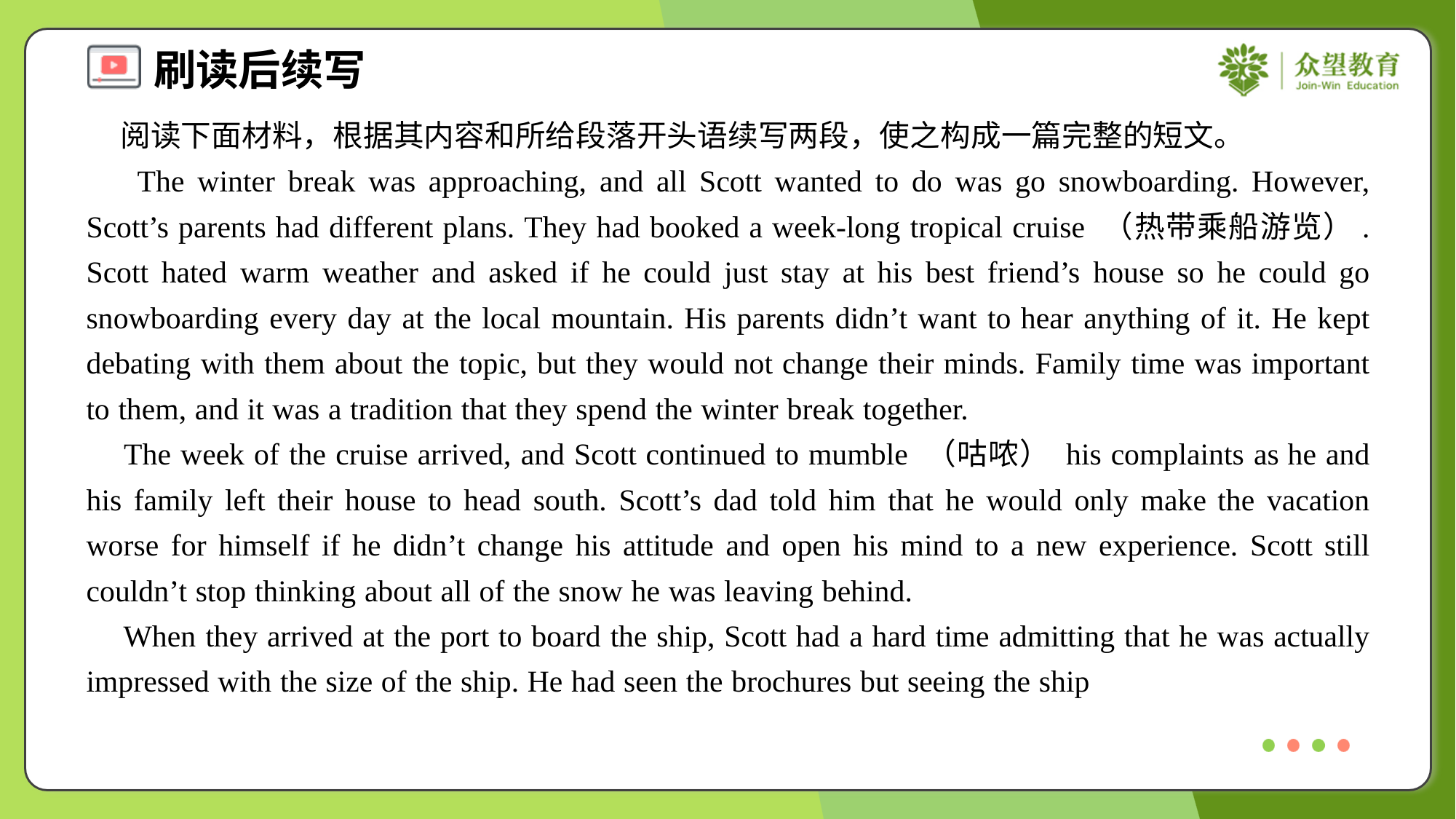

阅读下面材料，根据其内容和所给段落开头语续写两段，使之构成一篇完整的短文。
    The winter break was approaching, and all Scott wanted to do was go snowboarding. However, Scott’s parents had different plans. They had booked a week-long tropical cruise （热带乘船游览）. Scott hated warm weather and asked if he could just stay at his best friend’s house so he could go snowboarding every day at the local mountain. His parents didn’t want to hear anything of it. He kept debating with them about the topic, but they would not change their minds. Family time was important to them, and it was a tradition that they spend the winter break together.
    The week of the cruise arrived, and Scott continued to mumble （咕哝） his complaints as he and his family left their house to head south. Scott’s dad told him that he would only make the vacation worse for himself if he didn’t change his attitude and open his mind to a new experience. Scott still couldn’t stop thinking about all of the snow he was leaving behind.
    When they arrived at the port to board the ship, Scott had a hard time admitting that he was actually impressed with the size of the ship. He had seen the brochures but seeing the ship